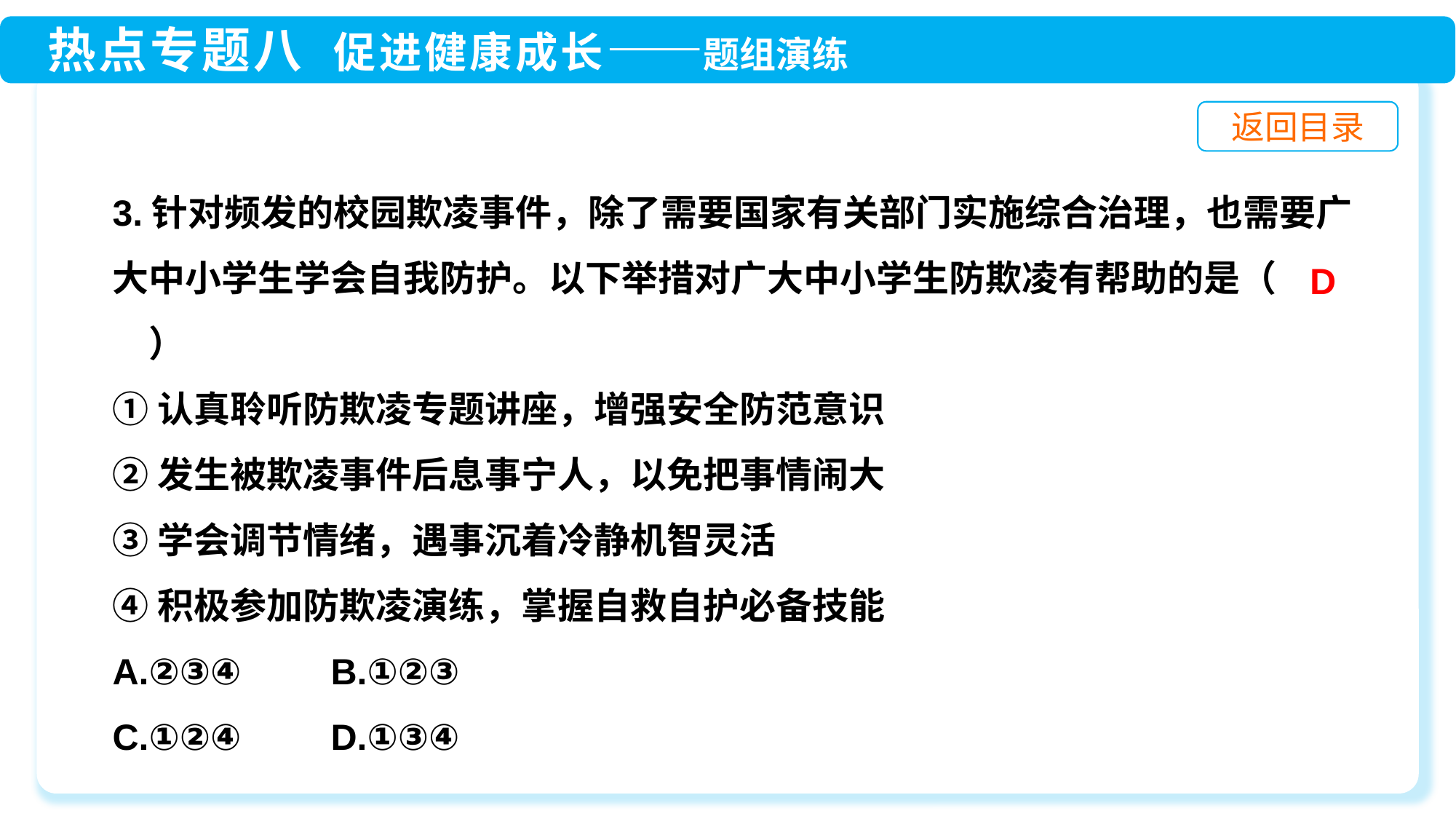

3.针对频发的校园欺凌事件，除了需要国家有关部门实施综合治理，也需要广大中小学生学会自我防护。以下举措对广大中小学生防欺凌有帮助的是（　　）
①认真聆听防欺凌专题讲座，增强安全防范意识
②发生被欺凌事件后息事宁人，以免把事情闹大
③学会调节情绪，遇事沉着冷静机智灵活
④积极参加防欺凌演练，掌握自救自护必备技能
A.②③④ 	B.①②③
C.①②④ 	D.①③④
D